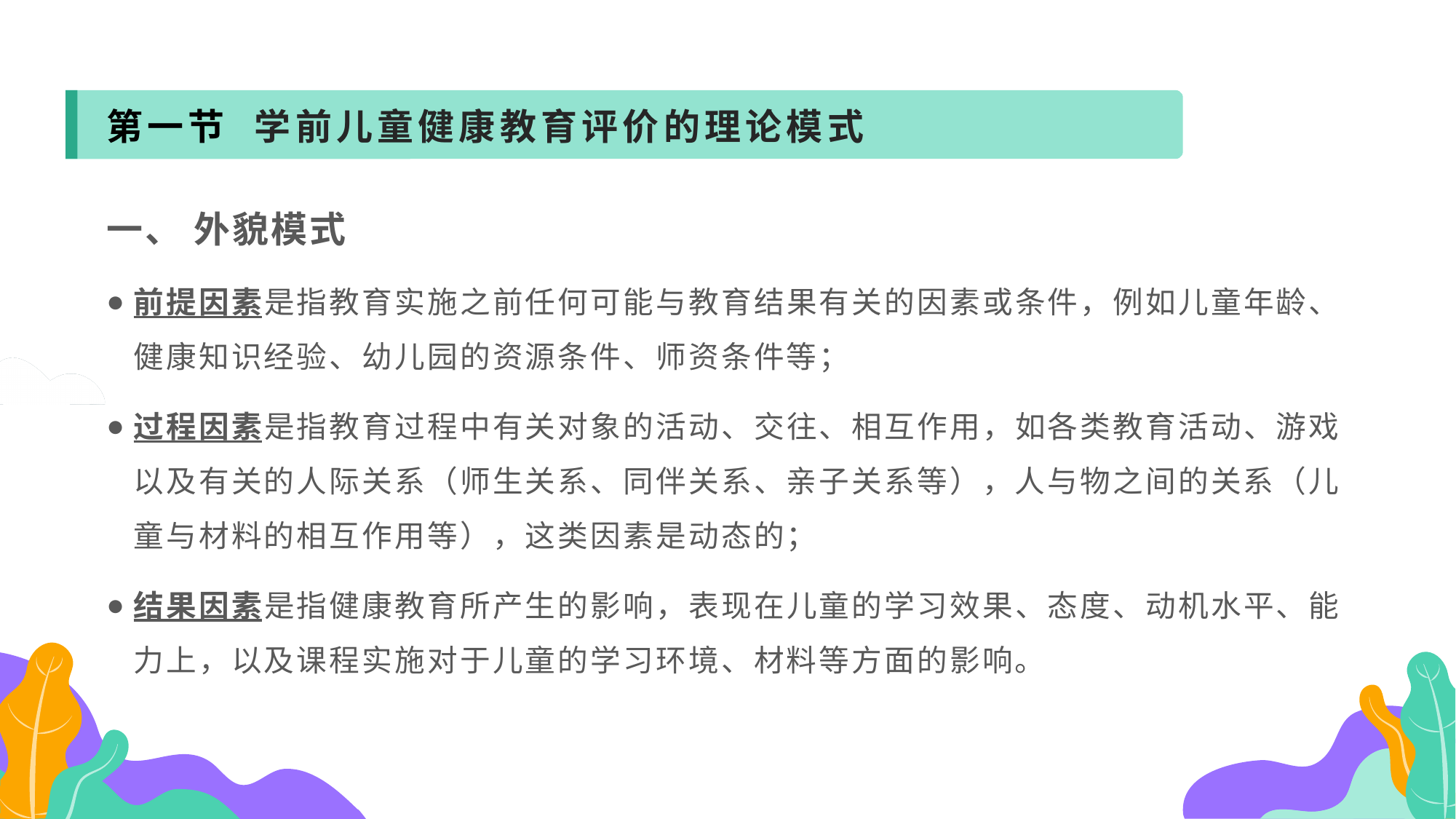

第一节  学前儿童健康教育评价的理论模式
一、 外貌模式
前提因素是指教育实施之前任何可能与教育结果有关的因素或条件，例如儿童年龄、健康知识经验、幼儿园的资源条件、师资条件等；
过程因素是指教育过程中有关对象的活动、交往、相互作用，如各类教育活动、游戏以及有关的人际关系（师生关系、同伴关系、亲子关系等），人与物之间的关系（儿童与材料的相互作用等），这类因素是动态的；
结果因素是指健康教育所产生的影响，表现在儿童的学习效果、态度、动机水平、能力上，以及课程实施对于儿童的学习环境、材料等方面的影响。